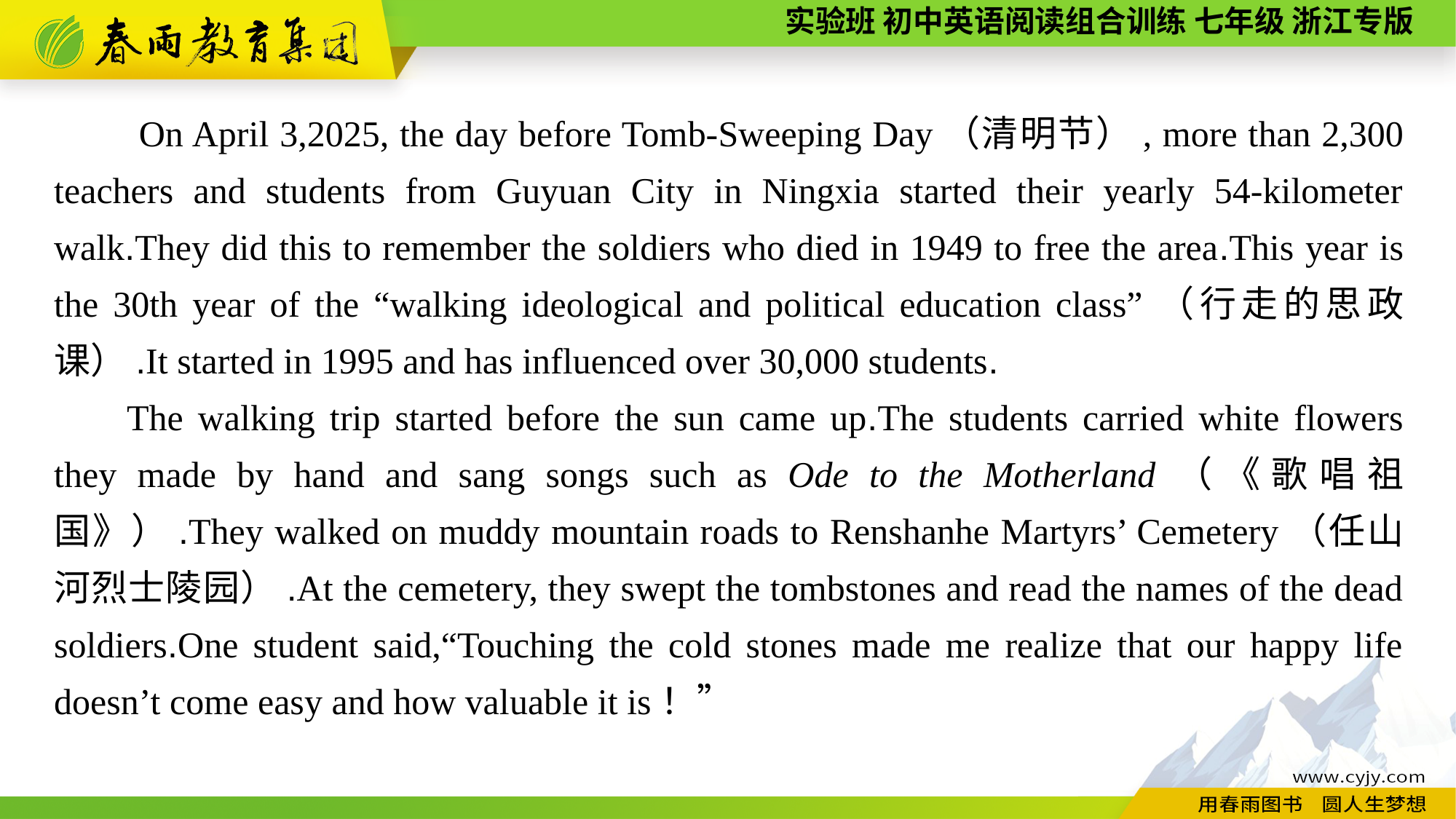

On April 3,2025, the day before Tomb-Sweeping Day（清明节）, more than 2,300 teachers and students from Guyuan City in Ningxia started their yearly 54-kilometer walk.They did this to remember the soldiers who died in 1949 to free the area.This year is the 30th year of the “walking ideological and political education class”（行走的思政课）.It started in 1995 and has influenced over 30,000 students.
The walking trip started before the sun came up.The students carried white flowers they made by hand and sang songs such as Ode to the Motherland（《歌唱祖国》）.They walked on muddy mountain roads to Renshanhe Martyrs’ Cemetery（任山河烈士陵园）.At the cemetery, they swept the tombstones and read the names of the dead soldiers.One student said,“Touching the cold stones made me realize that our happy life doesn’t come easy and how valuable it is！”